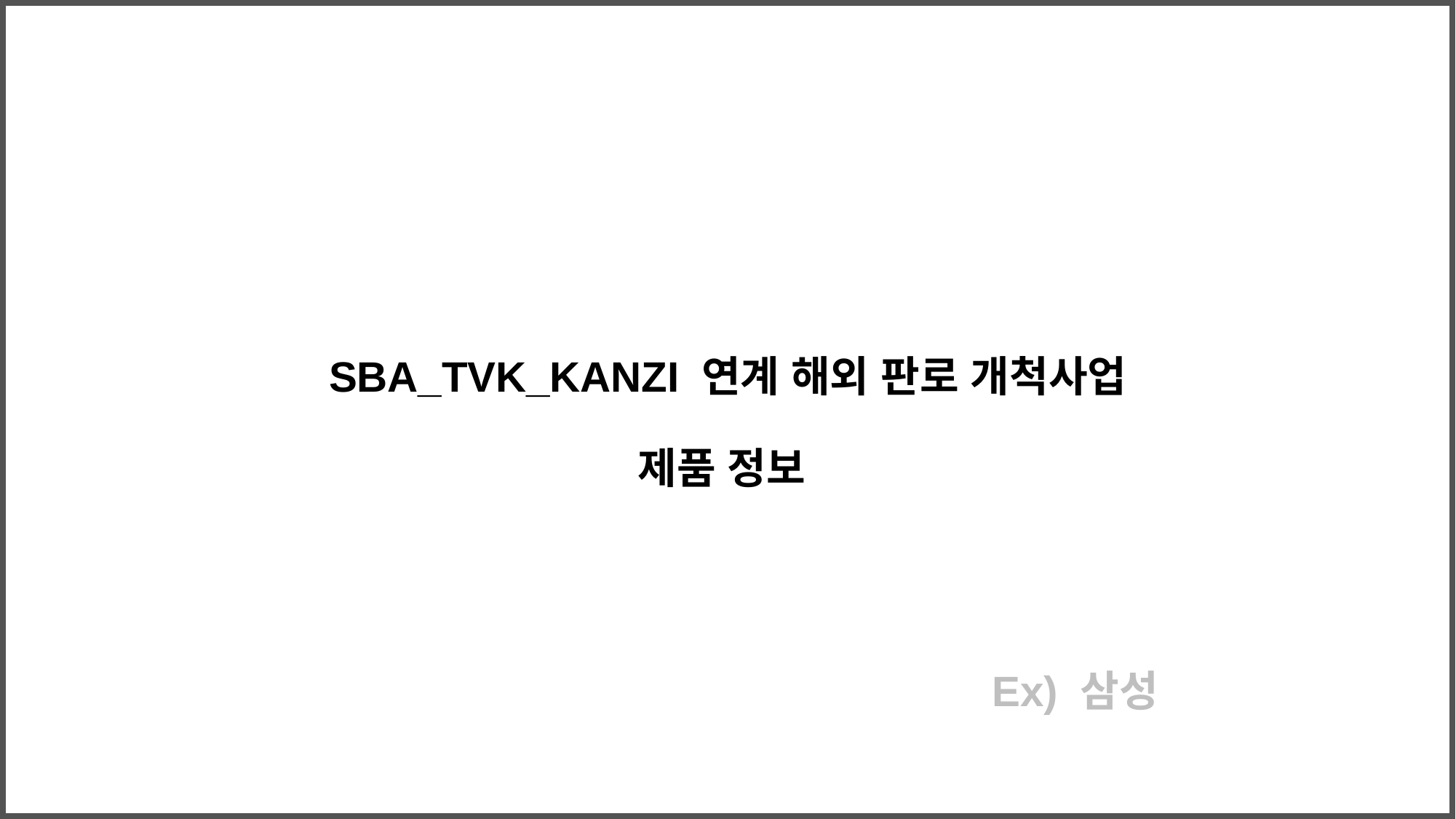

# SBA_TVK_KANZI 연계 해외 판로 개척사업 제품 정보
Ex) 삼성